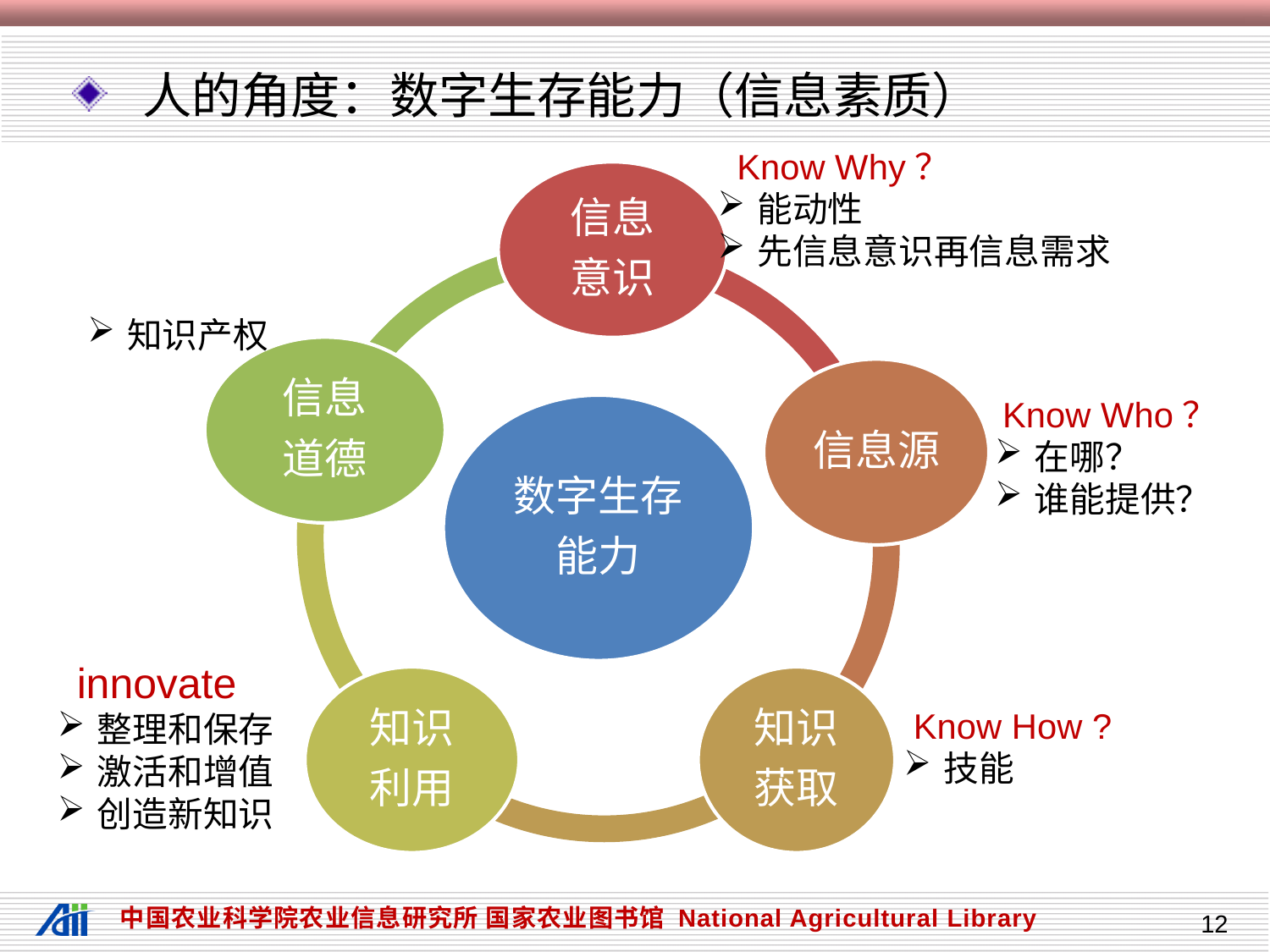

人的角度：数字生存能力（信息素质）
  Know Why？
能动性
先信息意识再信息需求

数字生存
能力
信息
意识
信息源
知识
获取
知识
利用
信息
道德

知识产权
 Know Who？
在哪？
谁能提供？

  innovate
整理和保存
激活和增值
创造新知识
 Know How ?
技能
12